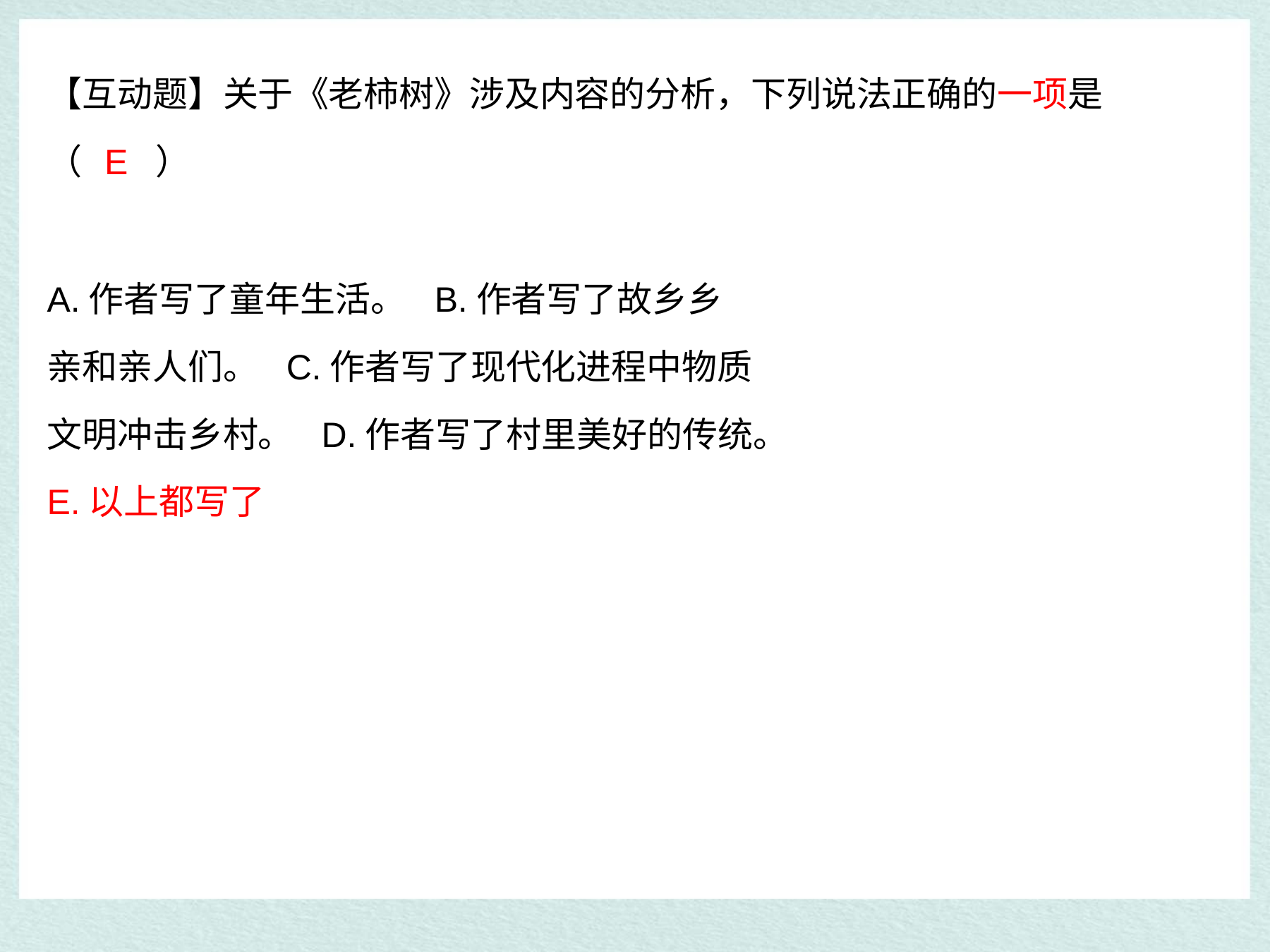

【互动题】关于《老柿树》涉及内容的分析，下列说法正确的一项是
（	E	）

A.作者写了童年生活。  B.作者写了故乡乡亲和亲人们。  C.作者写了现代化进程中物质文明冲击乡村。  D.作者写了村里美好的传统。
E.以上都写了